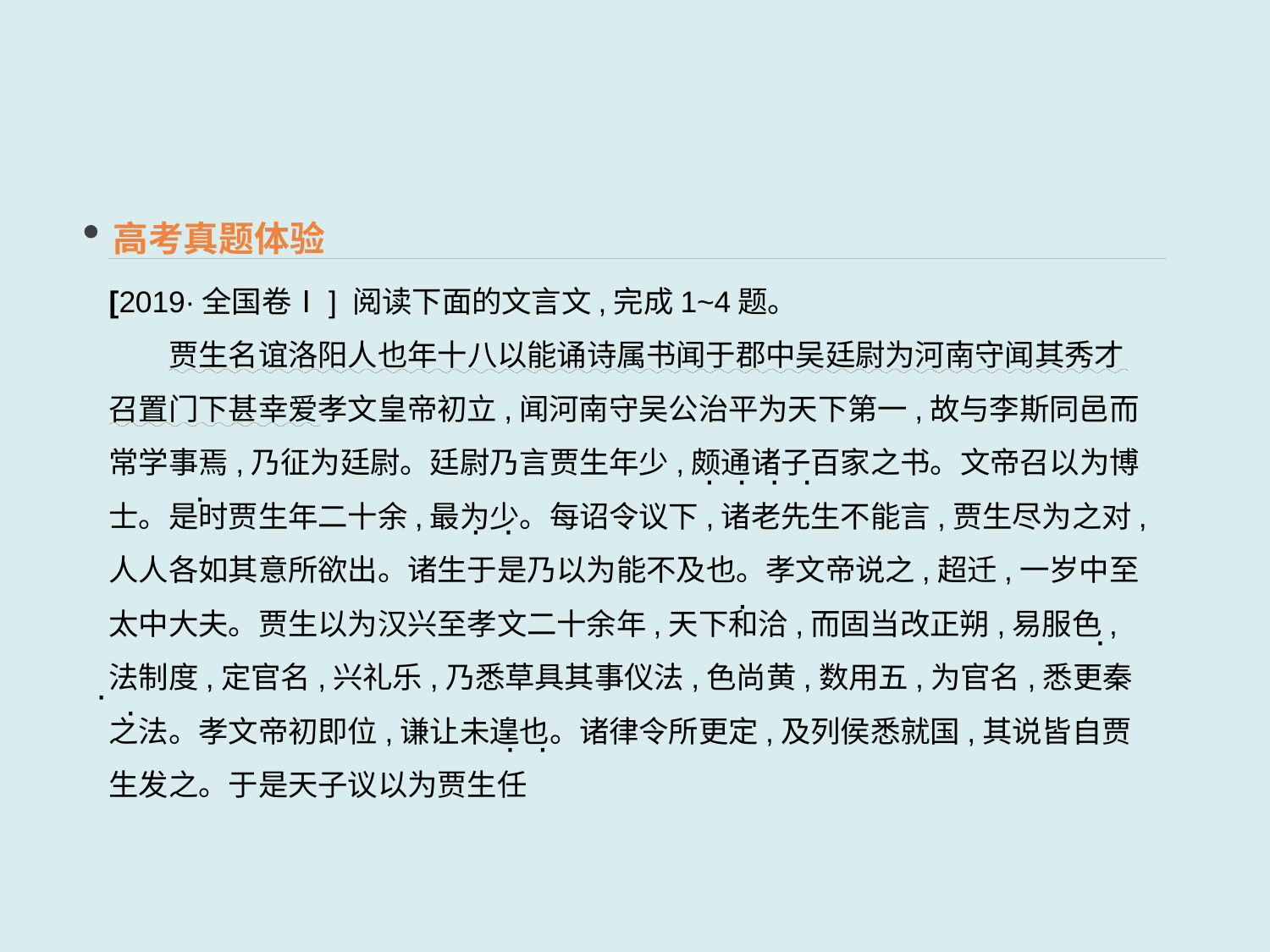

高考真题体验

[2019·全国卷Ⅰ] 阅读下面的文言文,完成1~4题。
　　贾生名谊洛阳人也年十八以能诵诗属书闻于郡中吴廷尉为河南守闻其秀才召置门下甚幸爱孝文皇帝初立,闻河南守吴公治平为天下第一,故与李斯同邑而常学事焉,乃征为廷尉。廷尉乃言贾生年少,颇通诸子百家之书。文帝召以为博士。是时贾生年二十余,最为少。每诏令议下,诸老先生不能言,贾生尽为之对,人人各如其意所欲出。诸生于是乃以为能不及也。孝文帝说之,超迁,一岁中至太中大夫。贾生以为汉兴至孝文二十余年,天下和洽,而固当改正朔,易服色,法制度,定官名,兴礼乐,乃悉草具其事仪法,色尚黄,数用五,为官名,悉更秦之法。孝文帝初即位,谦让未遑也。诸律令所更定,及列侯悉就国,其说皆自贾生发之。于是天子议以为贾生任
 ·  ·  ·  ·
  ·
  ·  ·
  ·
  ·
  ·
  ·  ·
  ·